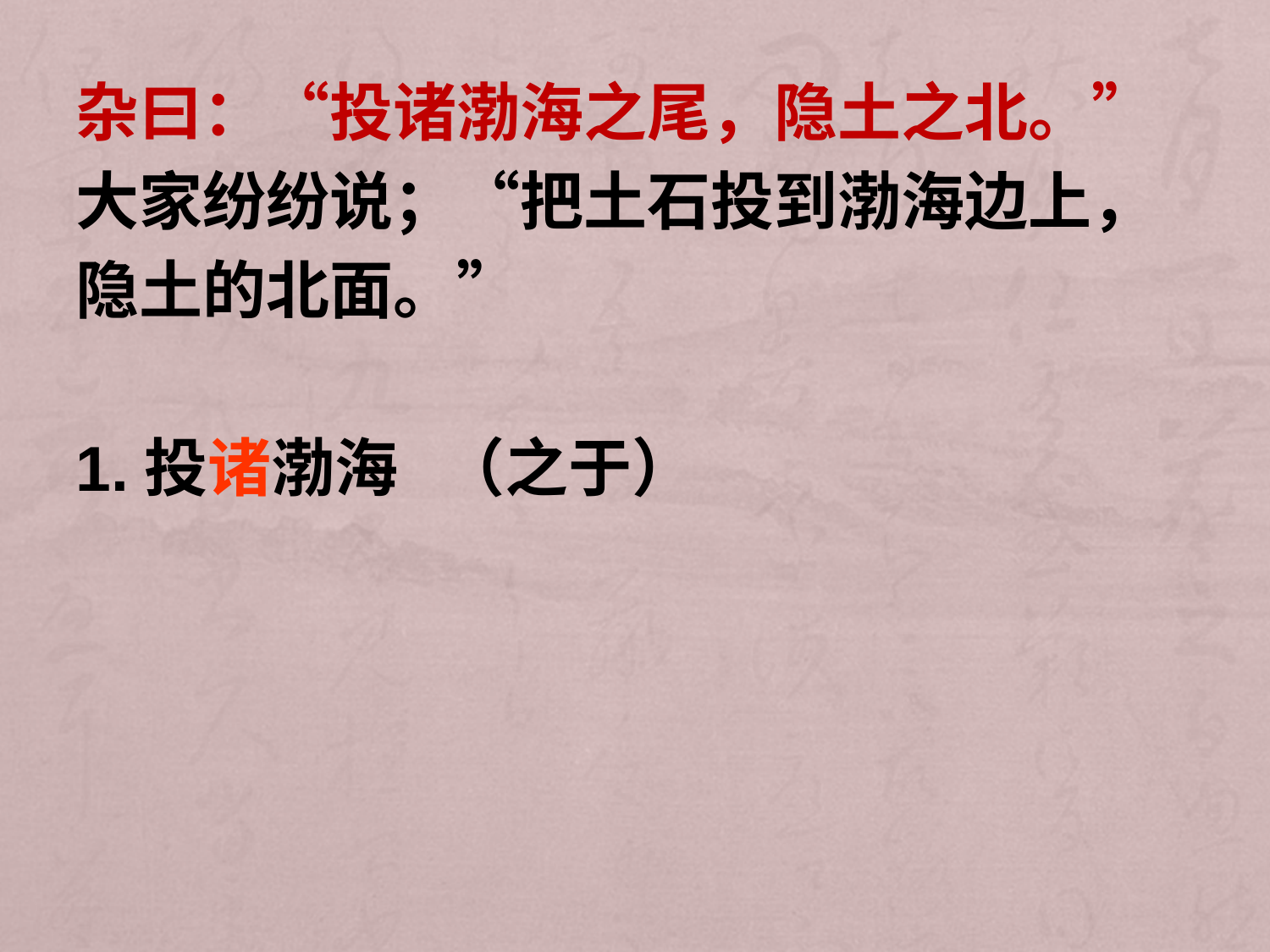

杂曰：“投诸渤海之尾，隐土之北。”
大家纷纷说；“把土石投到渤海边上，
隐土的北面。”

1.投诸渤海   （之于）